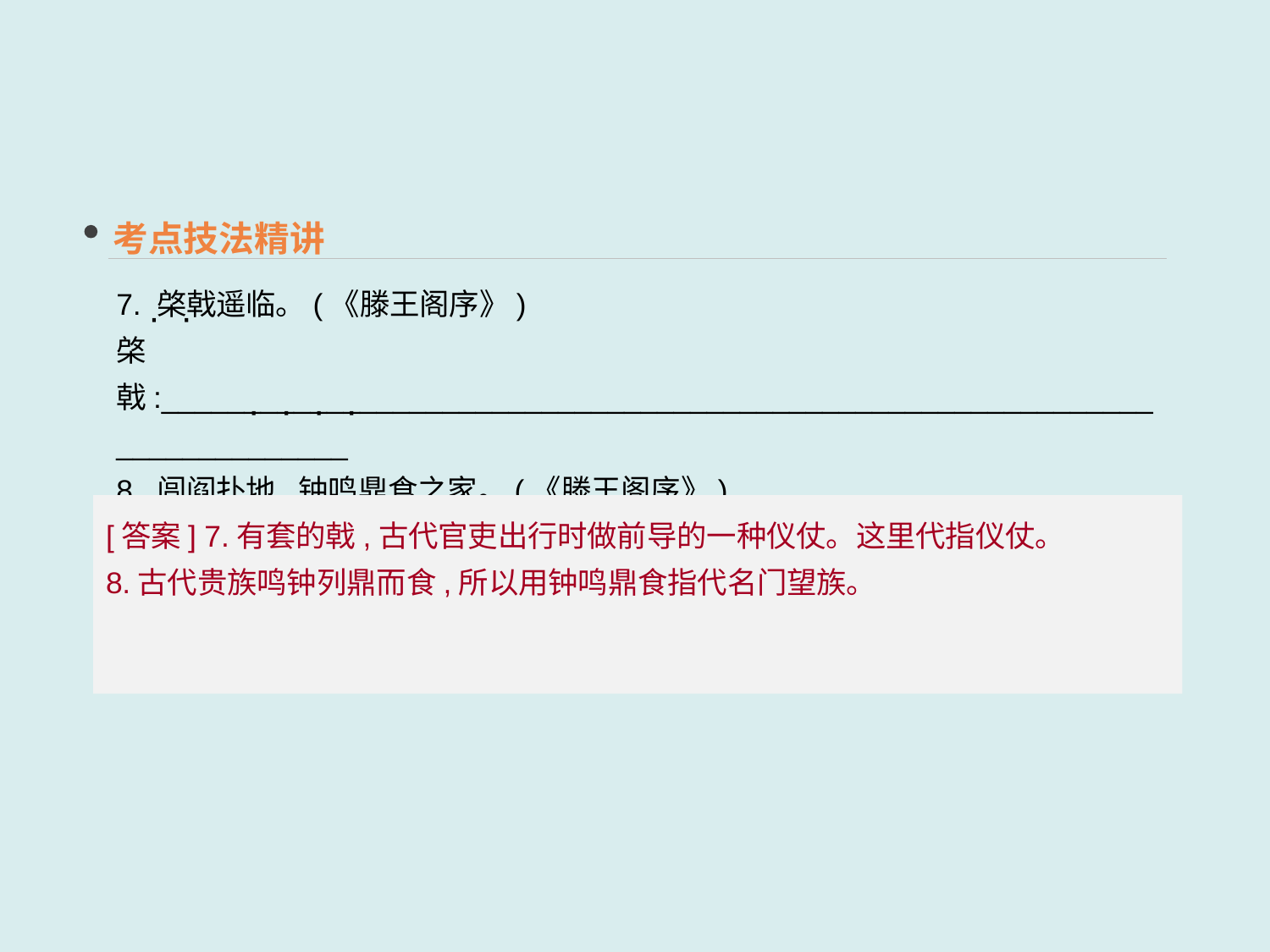

考点技法精讲

7. 棨戟遥临。(《滕王阁序》)
棨戟:__________________________________________________________________________
8. 闾阎扑地,钟鸣鼎食之家。(《滕王阁序》)
钟鸣鼎食:_____________________________________________________________________
 ·  ·  ·  ·
 ·  ·

[答案] 7.有套的戟,古代官吏出行时做前导的一种仪仗。这里代指仪仗。
8.古代贵族鸣钟列鼎而食,所以用钟鸣鼎食指代名门望族。